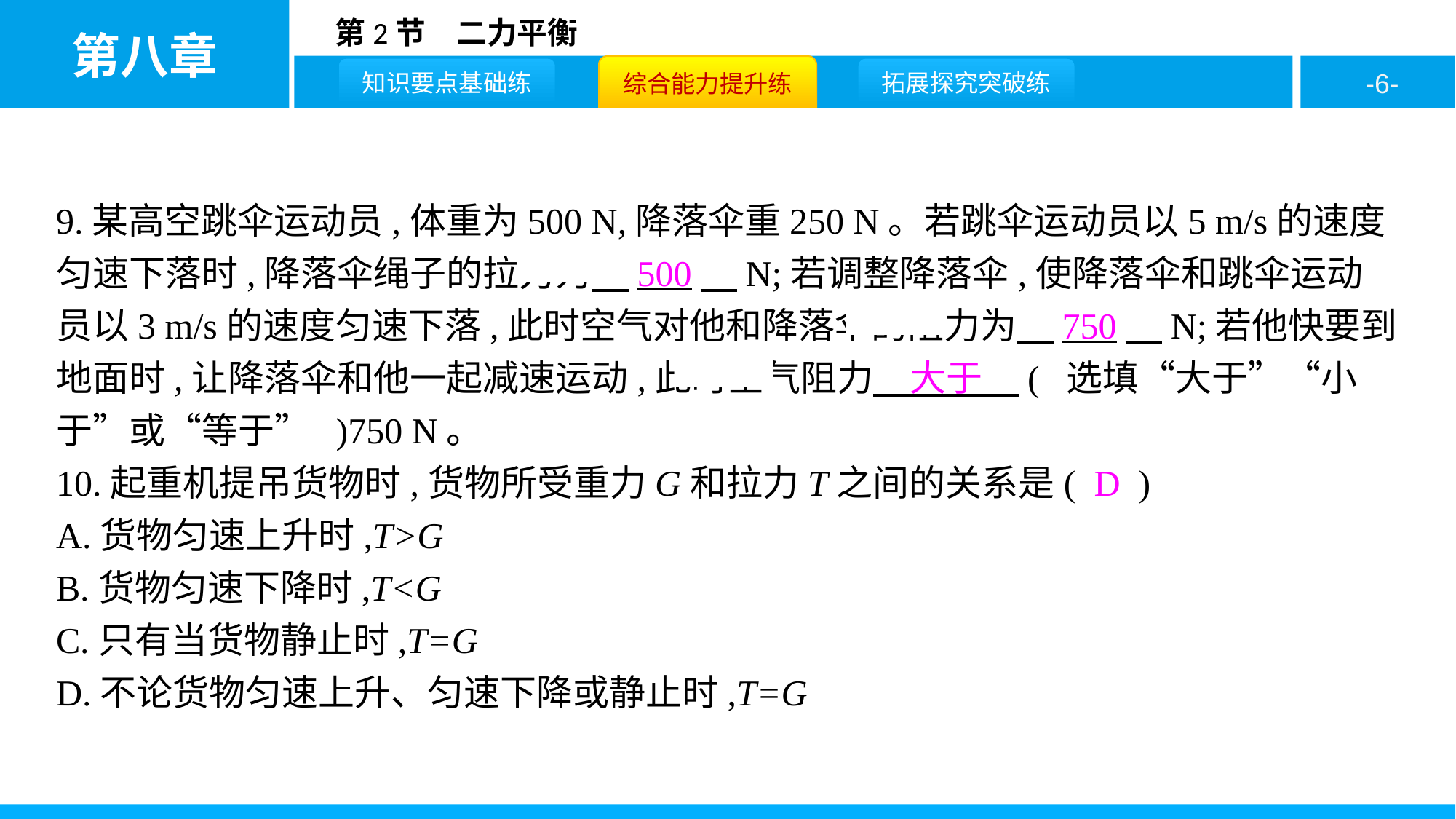

9.某高空跳伞运动员,体重为500 N,降落伞重250 N。若跳伞运动员以5 m/s的速度匀速下落时,降落伞绳子的拉力为　500　N;若调整降落伞,使降落伞和跳伞运动员以3 m/s的速度匀速下落,此时空气对他和降落伞的阻力为　750　N;若他快要到地面时,让降落伞和他一起减速运动,此时空气阻力　大于　(  选填“大于”“小于”或“等于”  )750 N。
10.起重机提吊货物时,货物所受重力G和拉力T之间的关系是(  D  )
A.货物匀速上升时,T>G
B.货物匀速下降时,T<G
C.只有当货物静止时,T=G
D.不论货物匀速上升、匀速下降或静止时,T=G